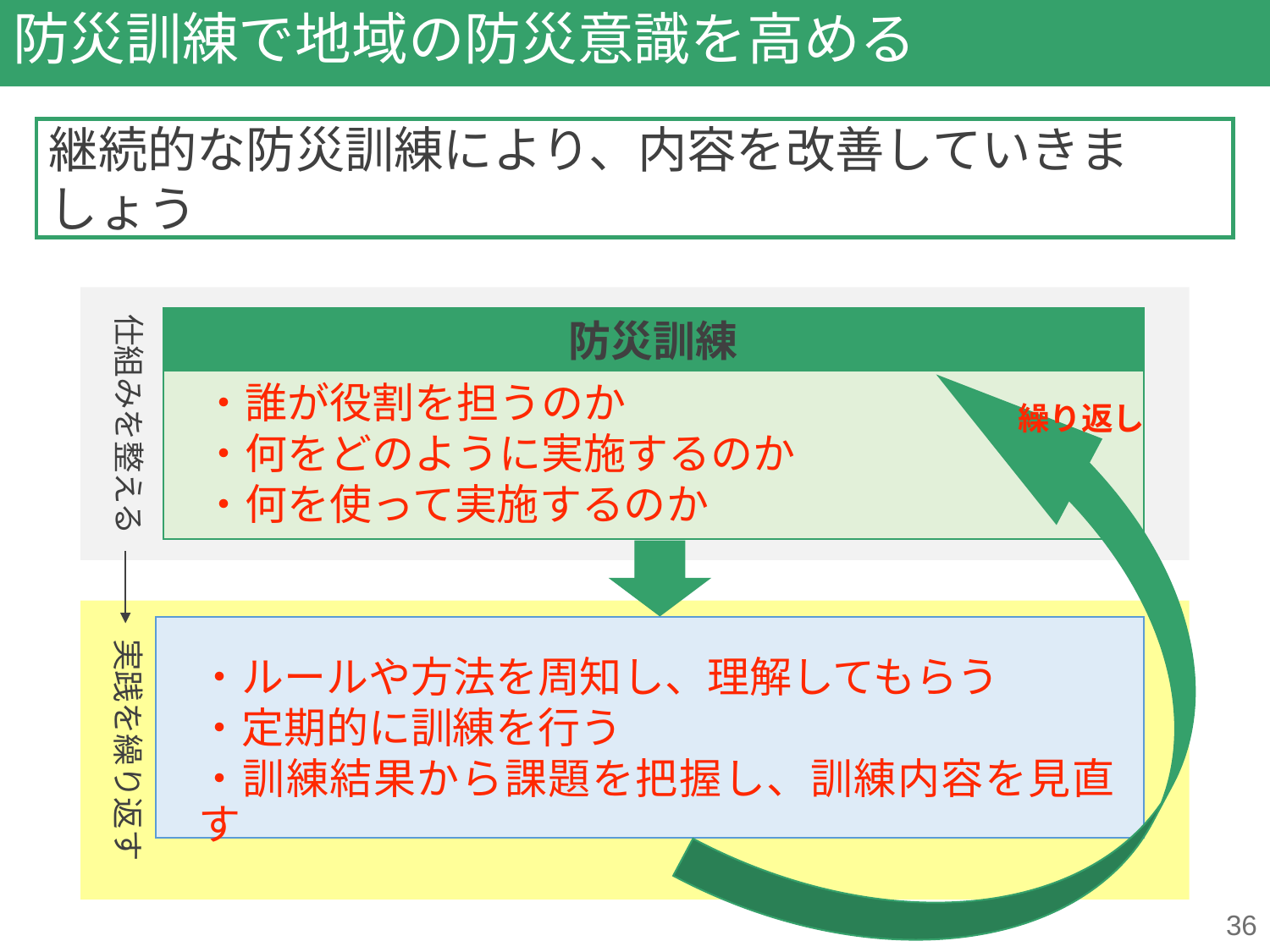

# 防災訓練で地域の防災意識を高める
継続的な防災訓練により、内容を改善していきましょう

仕組みを整える
防災訓練

・誰が役割を担うのか
・何をどのように実施するのか
・何を使って実施するのか

繰り返し

実践を繰り返す

・ルールや方法を周知し、理解してもらう
・定期的に訓練を行う
・訓練結果から課題を把握し、訓練内容を見直す
36
【引用メモ】
しながわ防災学校スライドより引用